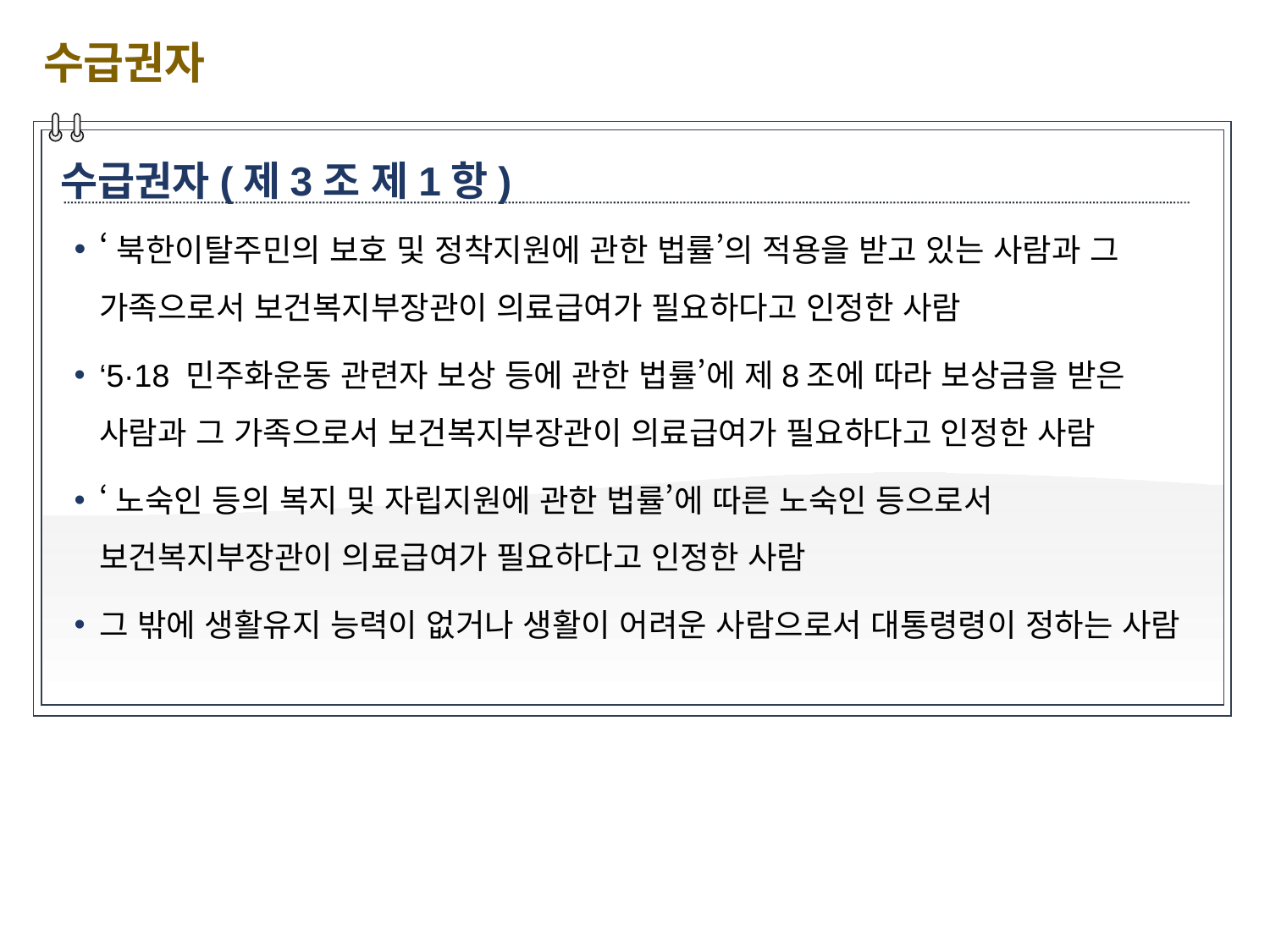

수급권자

수급권자(제3조 제1항)
‘북한이탈주민의 보호 및 정착지원에 관한 법률’의 적용을 받고 있는 사람과 그 가족으로서 보건복지부장관이 의료급여가 필요하다고 인정한 사람
‘5·18 민주화운동 관련자 보상 등에 관한 법률’에 제8조에 따라 보상금을 받은 사람과 그 가족으로서 보건복지부장관이 의료급여가 필요하다고 인정한 사람
‘노숙인 등의 복지 및 자립지원에 관한 법률’에 따른 노숙인 등으로서 보건복지부장관이 의료급여가 필요하다고 인정한 사람
그 밖에 생활유지 능력이 없거나 생활이 어려운 사람으로서 대통령령이 정하는 사람